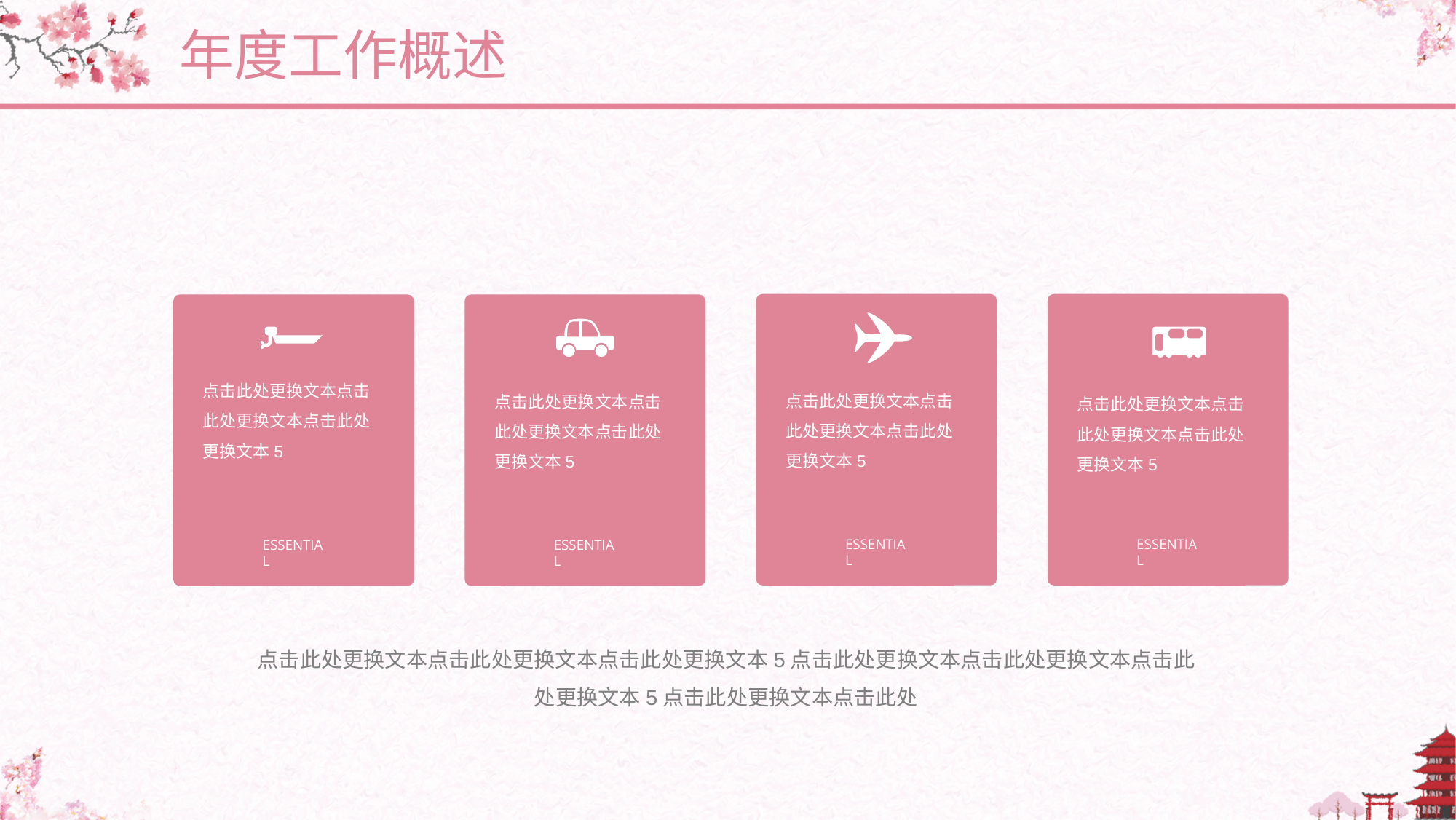

年度工作概述

点击此处更换文本点击此处更换文本点击此处更换文本5
ESSENTIAL

点击此处更换文本点击此处更换文本点击此处更换文本5
ESSENTIAL

点击此处更换文本点击此处更换文本点击此处更换文本5
ESSENTIAL

点击此处更换文本点击此处更换文本点击此处更换文本5
ESSENTIAL
点击此处更换文本点击此处更换文本点击此处更换文本5点击此处更换文本点击此处更换文本点击此处更换文本5点击此处更换文本点击此处